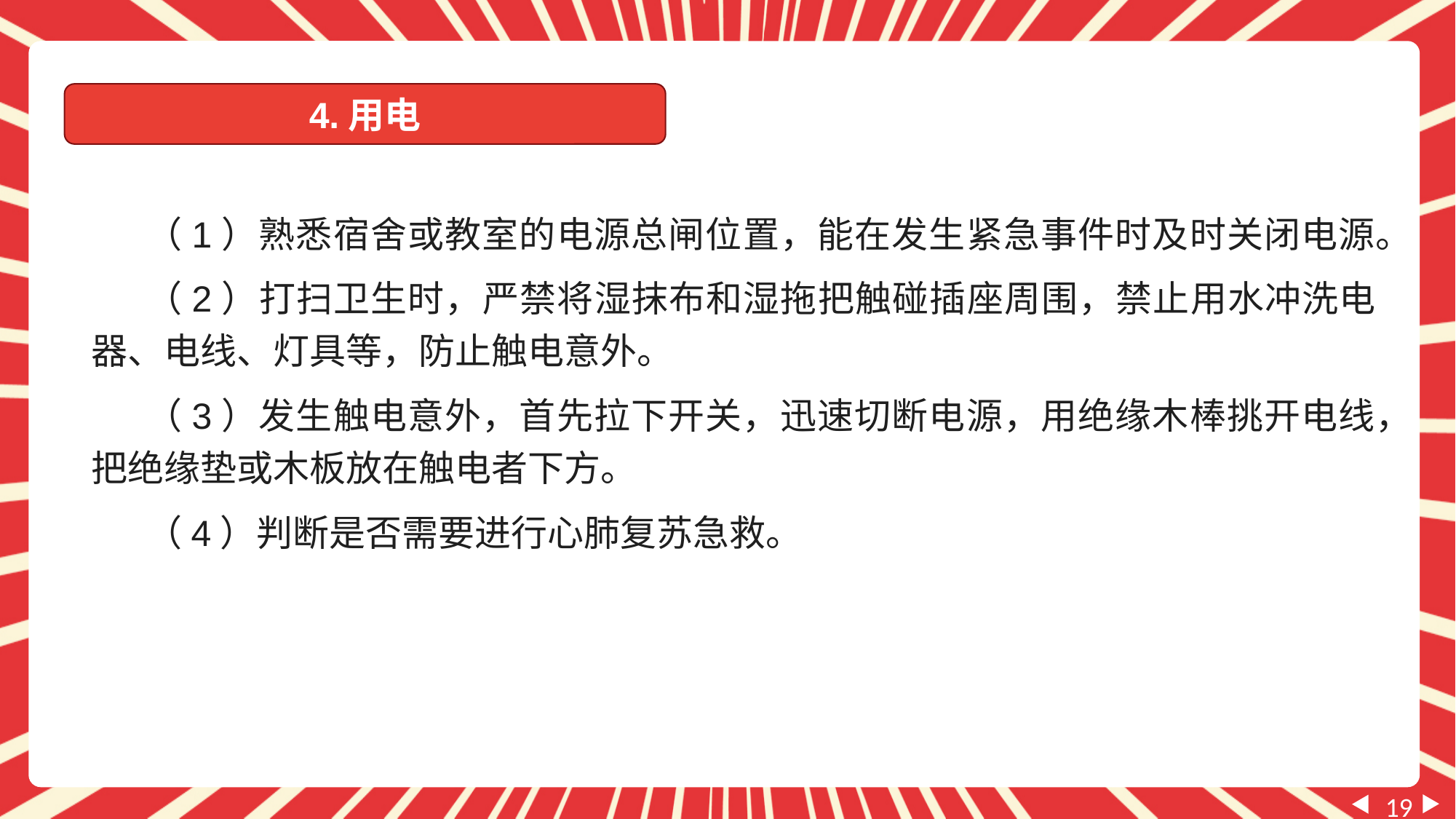

4.用电
（1）熟悉宿舍或教室的电源总闸位置，能在发生紧急事件时及时关闭电源。
（2）打扫卫生时，严禁将湿抹布和湿拖把触碰插座周围，禁止用水冲洗电器、电线、灯具等，防止触电意外。
（3）发生触电意外，首先拉下开关，迅速切断电源，用绝缘木棒挑开电线，把绝缘垫或木板放在触电者下方。
（4）判断是否需要进行心肺复苏急救。